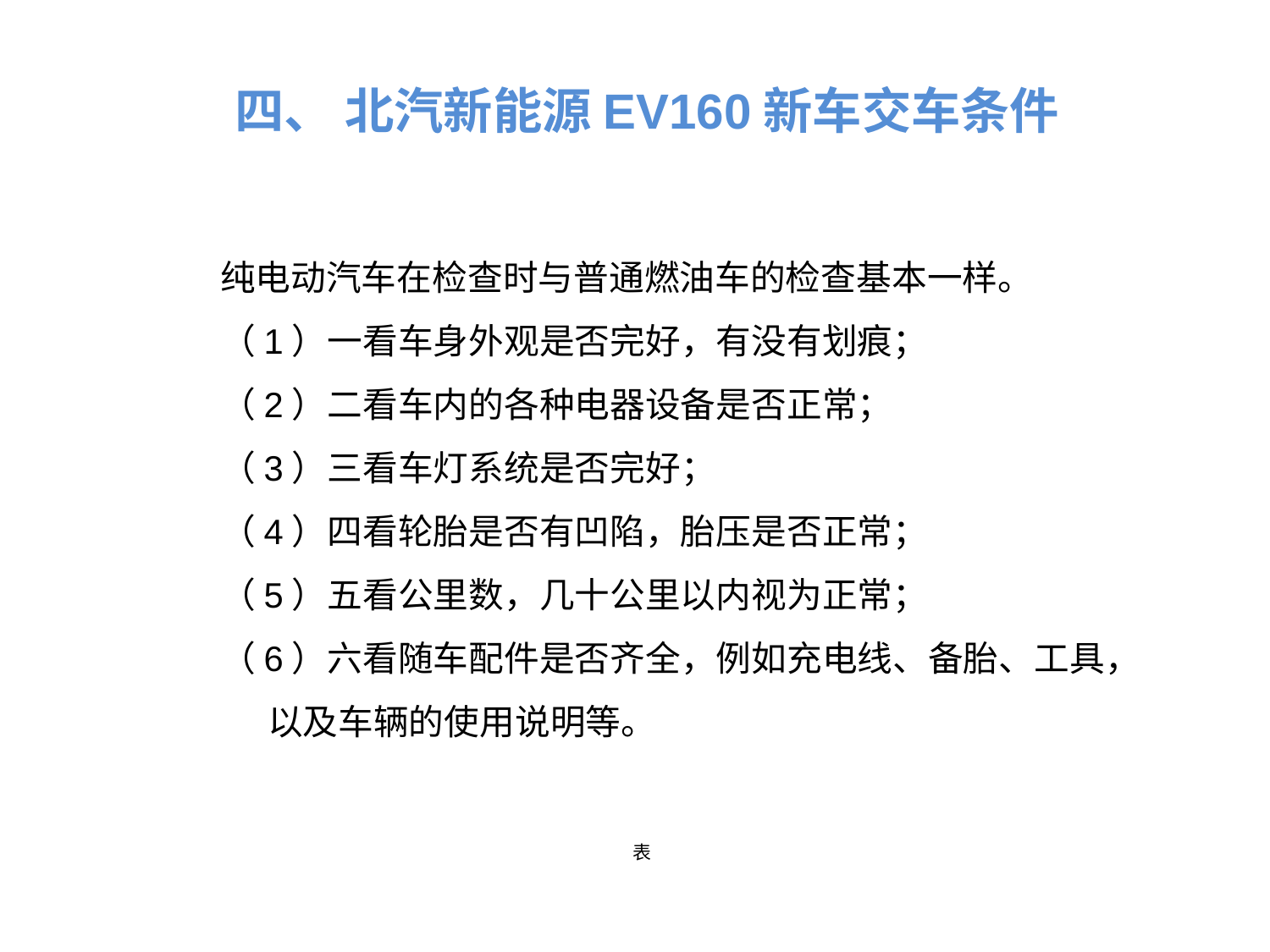

四、 北汽新能源EV160新车交车条件
纯电动汽车在检查时与普通燃油车的检查基本一样。
（1）一看车身外观是否完好，有没有划痕；
（2）二看车内的各种电器设备是否正常；
（3）三看车灯系统是否完好；
（4）四看轮胎是否有凹陷，胎压是否正常；
（5）五看公里数，几十公里以内视为正常；
（6）六看随车配件是否齐全，例如充电线、备胎、工具，
     以及车辆的使用说明等。
表
表